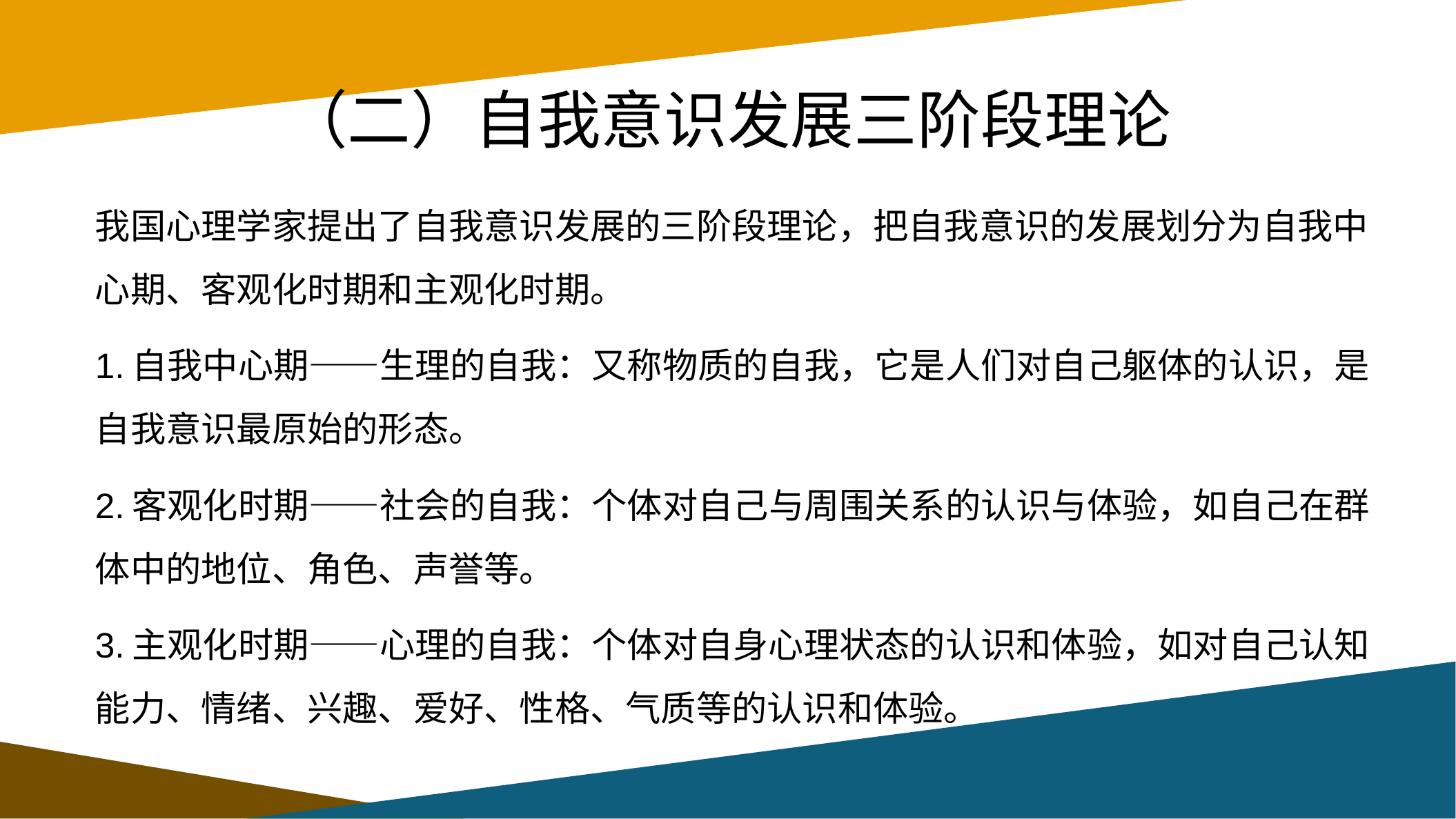

# （二）自我意识发展三阶段理论
我国心理学家提出了自我意识发展的三阶段理论，把自我意识的发展划分为自我中心期、客观化时期和主观化时期。
1.自我中心期——生理的自我：又称物质的自我，它是人们对自己躯体的认识，是自我意识最原始的形态。
2.客观化时期——社会的自我：个体对自己与周围关系的认识与体验，如自己在群体中的地位、角色、声誉等。
3.主观化时期——心理的自我：个体对自身心理状态的认识和体验，如对自己认知能力、情绪、兴趣、爱好、性格、气质等的认识和体验。